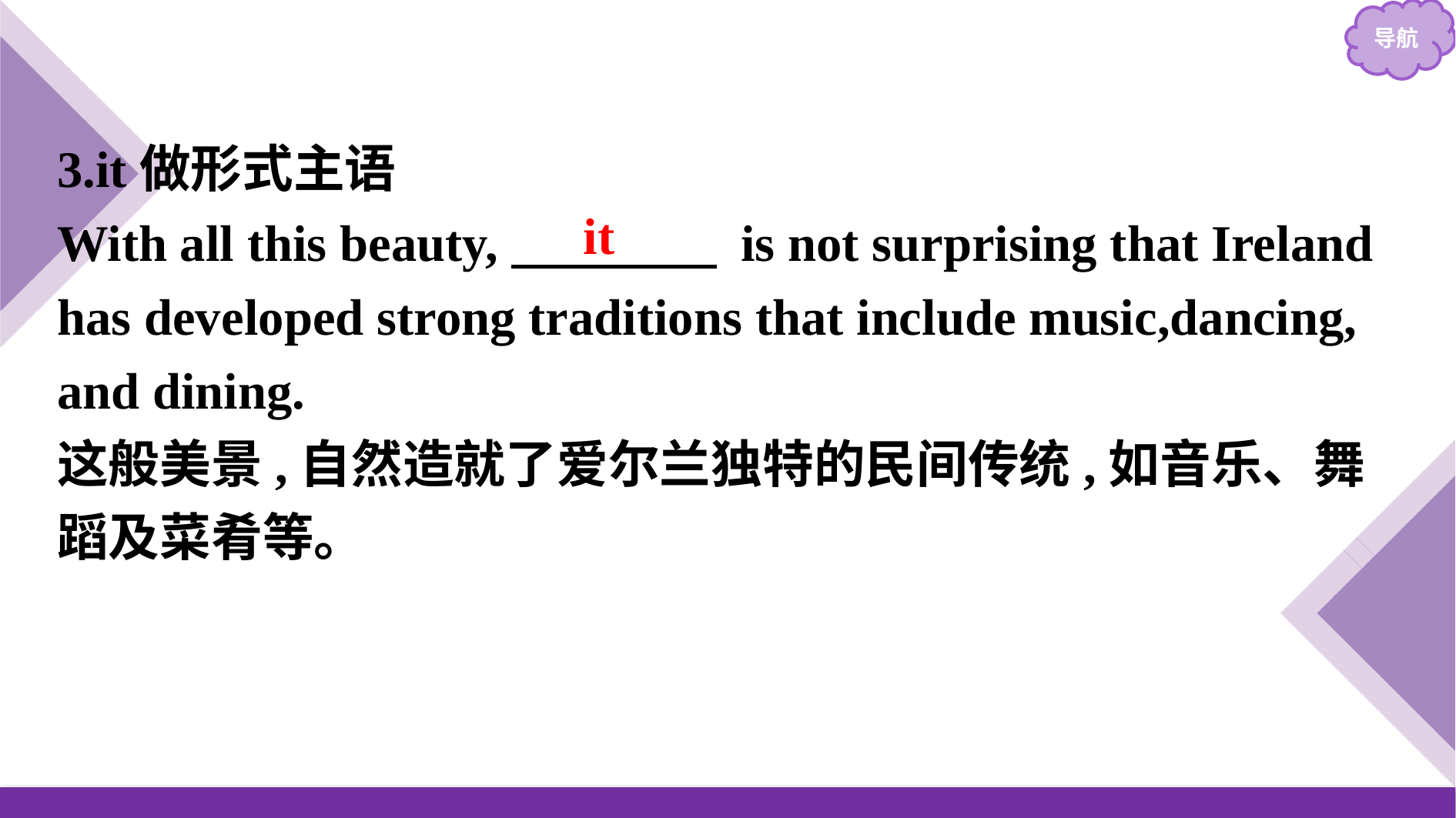

3.it做形式主语
With all this beauty,　　　　 is not surprising that Ireland has developed strong traditions that include music,dancing, and dining.
这般美景,自然造就了爱尔兰独特的民间传统,如音乐、舞蹈及菜肴等。
it